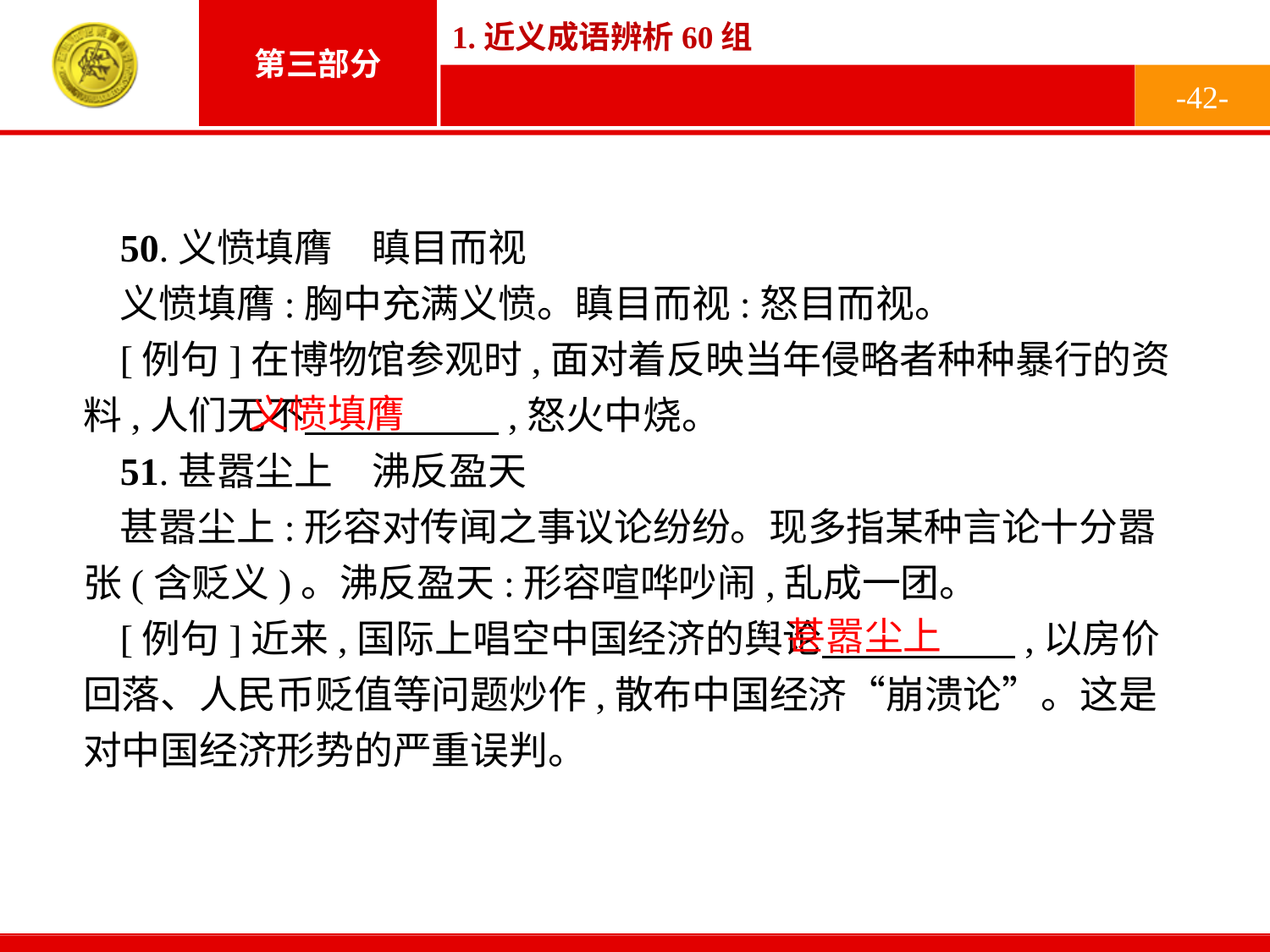

-42-
50.义愤填膺　瞋目而视
义愤填膺:胸中充满义愤。瞋目而视:怒目而视。
[例句]在博物馆参观时,面对着反映当年侵略者种种暴行的资料,人们无不　　　　　,怒火中烧。
51.甚嚣尘上　沸反盈天
甚嚣尘上:形容对传闻之事议论纷纷。现多指某种言论十分嚣张(含贬义)。沸反盈天:形容喧哗吵闹,乱成一团。
[例句]近来,国际上唱空中国经济的舆论　　　　　,以房价回落、人民币贬值等问题炒作,散布中国经济“崩溃论”。这是对中国经济形势的严重误判。
义愤填膺
甚嚣尘上